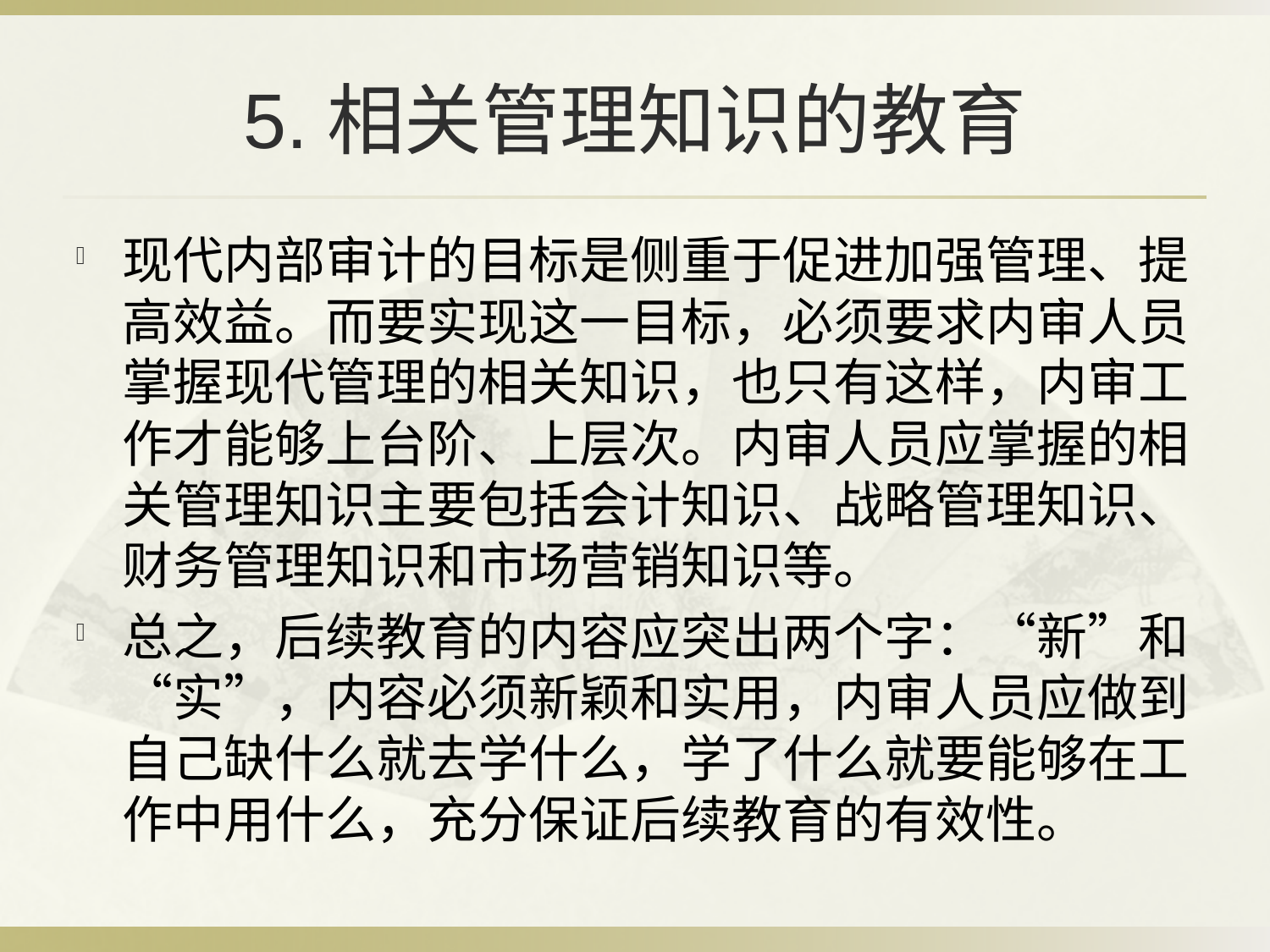

# 5.相关管理知识的教育
现代内部审计的目标是侧重于促进加强管理、提高效益。而要实现这一目标，必须要求内审人员掌握现代管理的相关知识，也只有这样，内审工作才能够上台阶、上层次。内审人员应掌握的相关管理知识主要包括会计知识、战略管理知识、财务管理知识和市场营销知识等。
总之，后续教育的内容应突出两个字：“新”和“实”，内容必须新颖和实用，内审人员应做到自己缺什么就去学什么，学了什么就要能够在工作中用什么，充分保证后续教育的有效性。